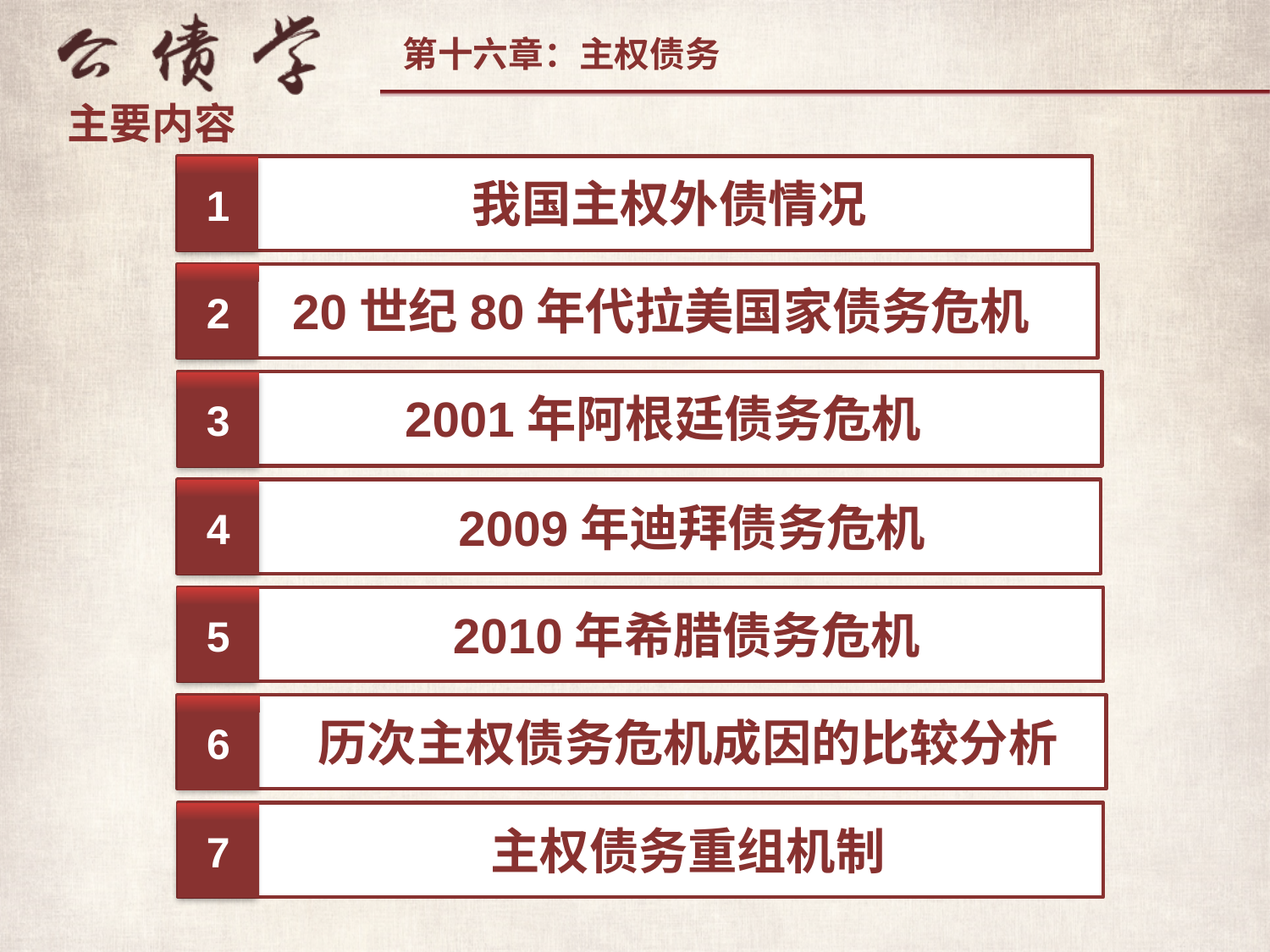

主要内容

1
 我国主权外债情况

2
20世纪80年代拉美国家债务危机

3
2001年阿根廷债务危机

4
 2009年迪拜债务危机

5
2010年希腊债务危机

6
历次主权债务危机成因的比较分析
2

7
主权债务重组机制